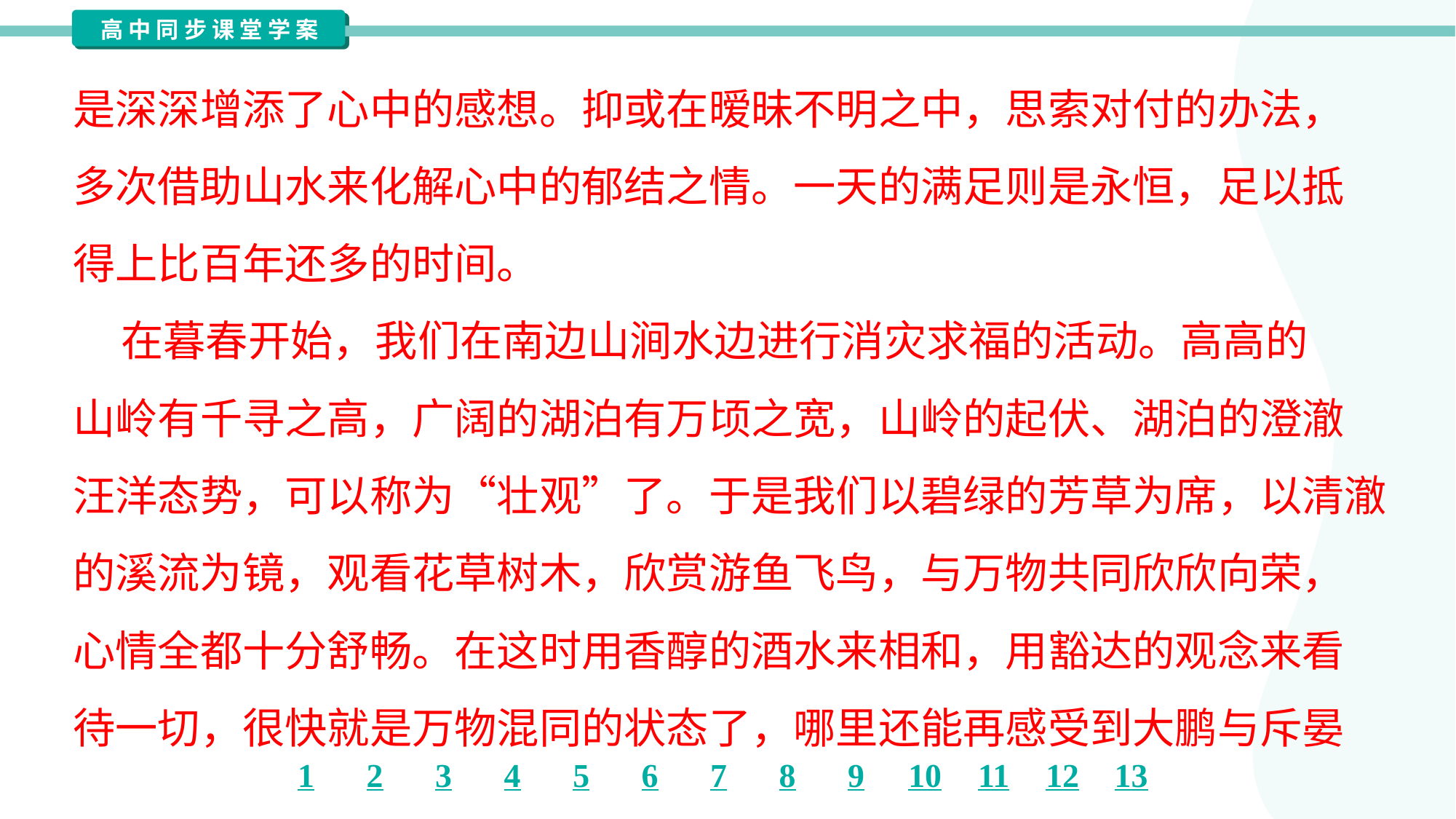

是深深增添了心中的感想。抑或在暧昧不明之中，思索对付的办法，
多次借助山水来化解心中的郁结之情。一天的满足则是永恒，足以抵
得上比百年还多的时间。
    在暮春开始，我们在南边山涧水边进行消灾求福的活动。高高的
山岭有千寻之高，广阔的湖泊有万顷之宽，山岭的起伏、湖泊的澄澈
汪洋态势，可以称为“壮观”了。于是我们以碧绿的芳草为席，以清澈
的溪流为镜，观看花草树木，欣赏游鱼飞鸟，与万物共同欣欣向荣，
心情全都十分舒畅。在这时用香醇的酒水来相和，用豁达的观念来看
待一切，很快就是万物混同的状态了，哪里还能再感受到大鹏与斥晏